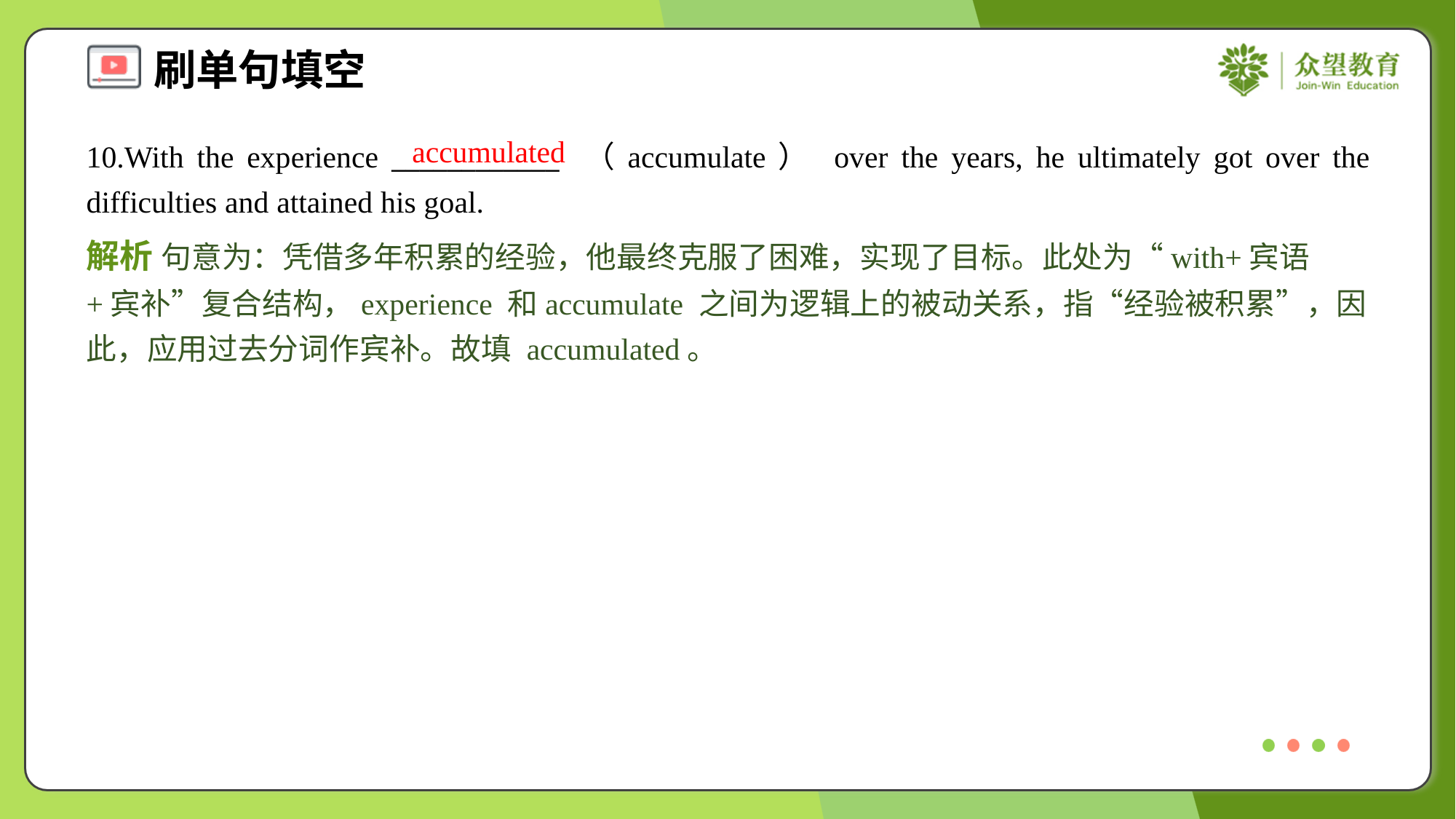

accumulated
10.With the experience ____________ （accumulate） over the years, he ultimately got over the difficulties and attained his goal.
解析 句意为：凭借多年积累的经验，他最终克服了困难，实现了目标。此处为“with+宾语+宾补”复合结构，experience 和accumulate 之间为逻辑上的被动关系，指“经验被积累”，因此，应用过去分词作宾补。故填 accumulated。